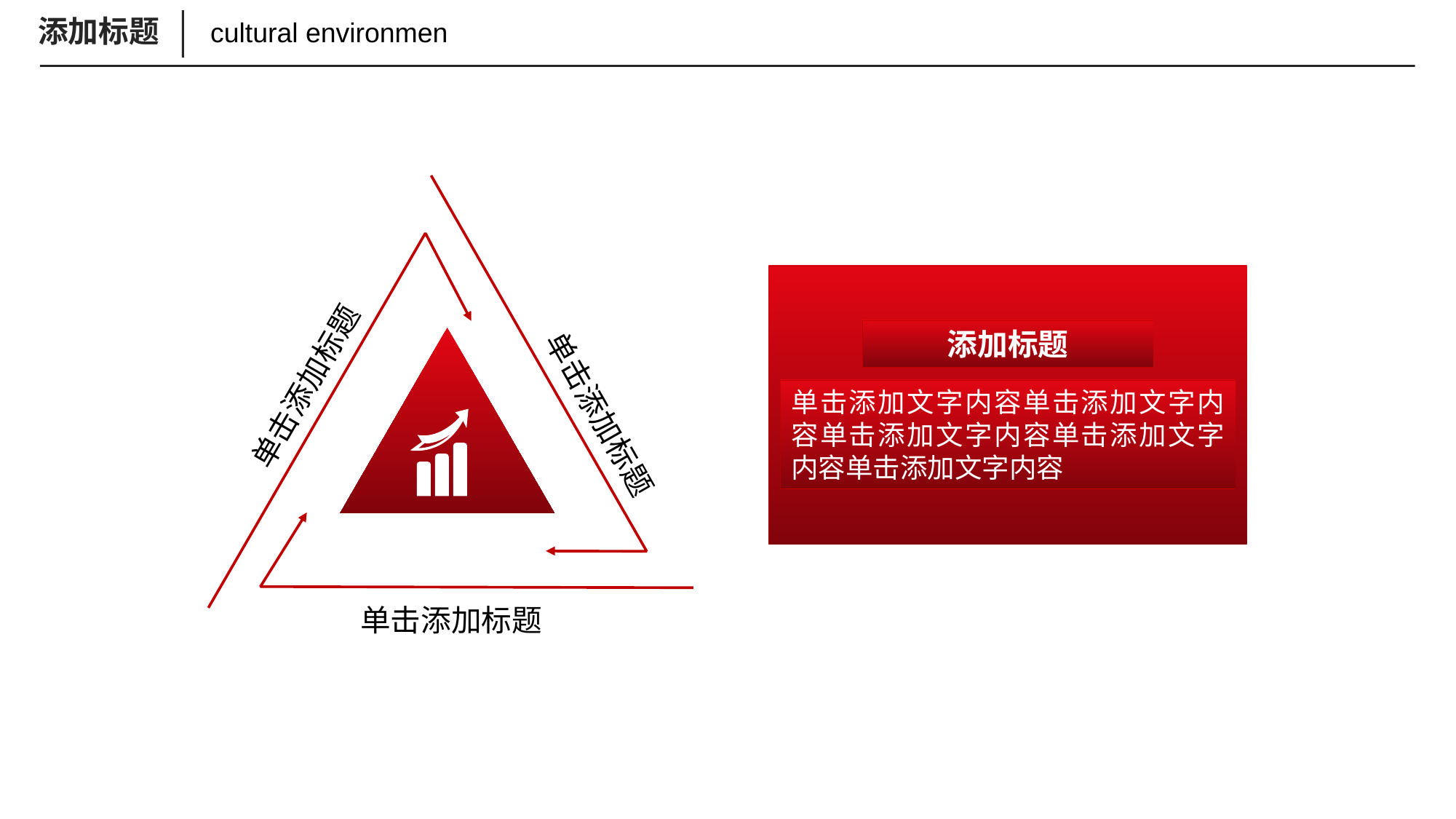

添加标题
cultural environmen

添加标题
单击添加文字内容单击添加文字内容单击添加文字内容单击添加文字内容单击添加文字内容

单击添加标题
单击添加标题

单击添加标题